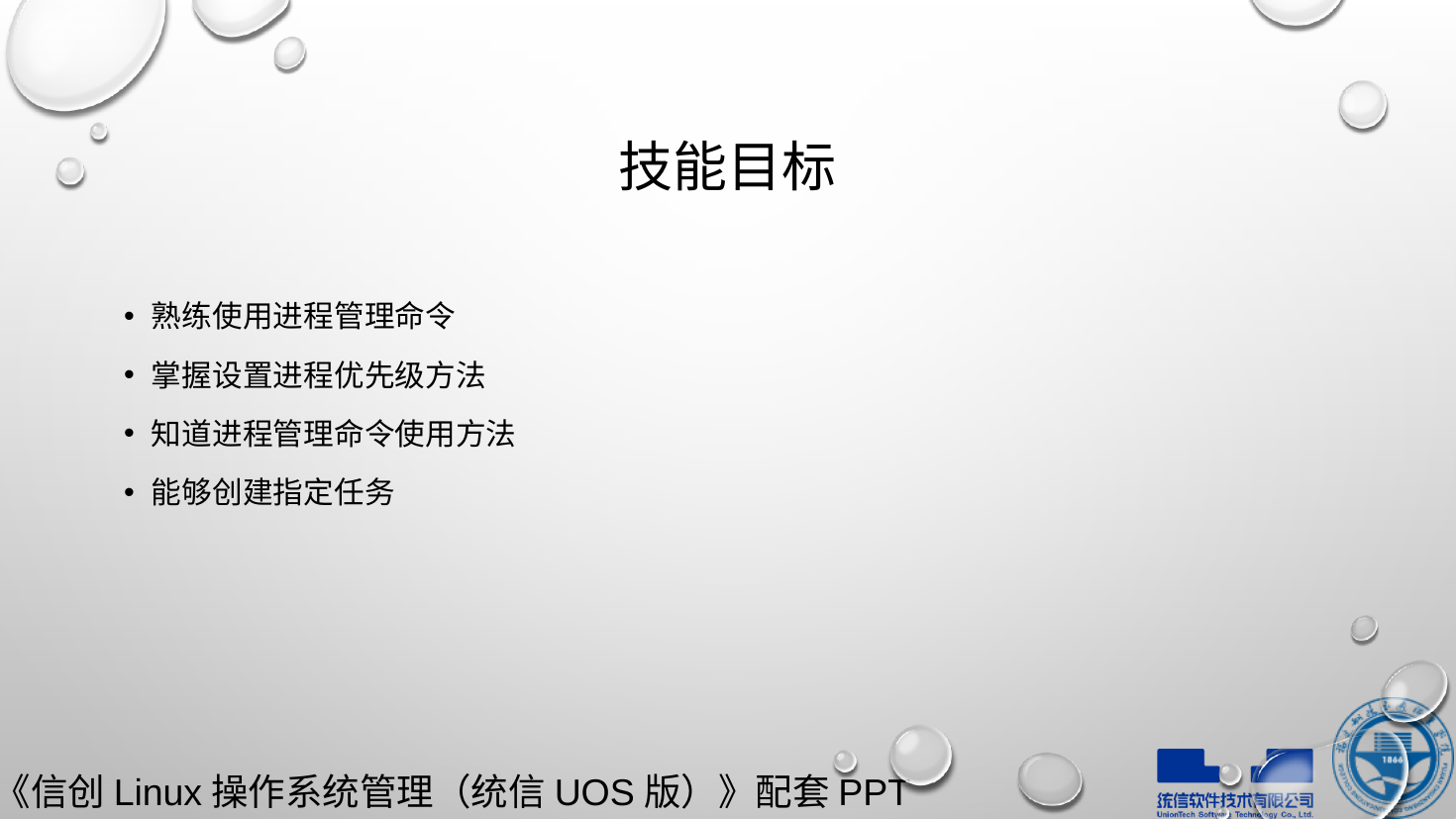

# 技能目标
熟练使用进程管理命令
掌握设置进程优先级方法
知道进程管理命令使用方法
能够创建指定任务